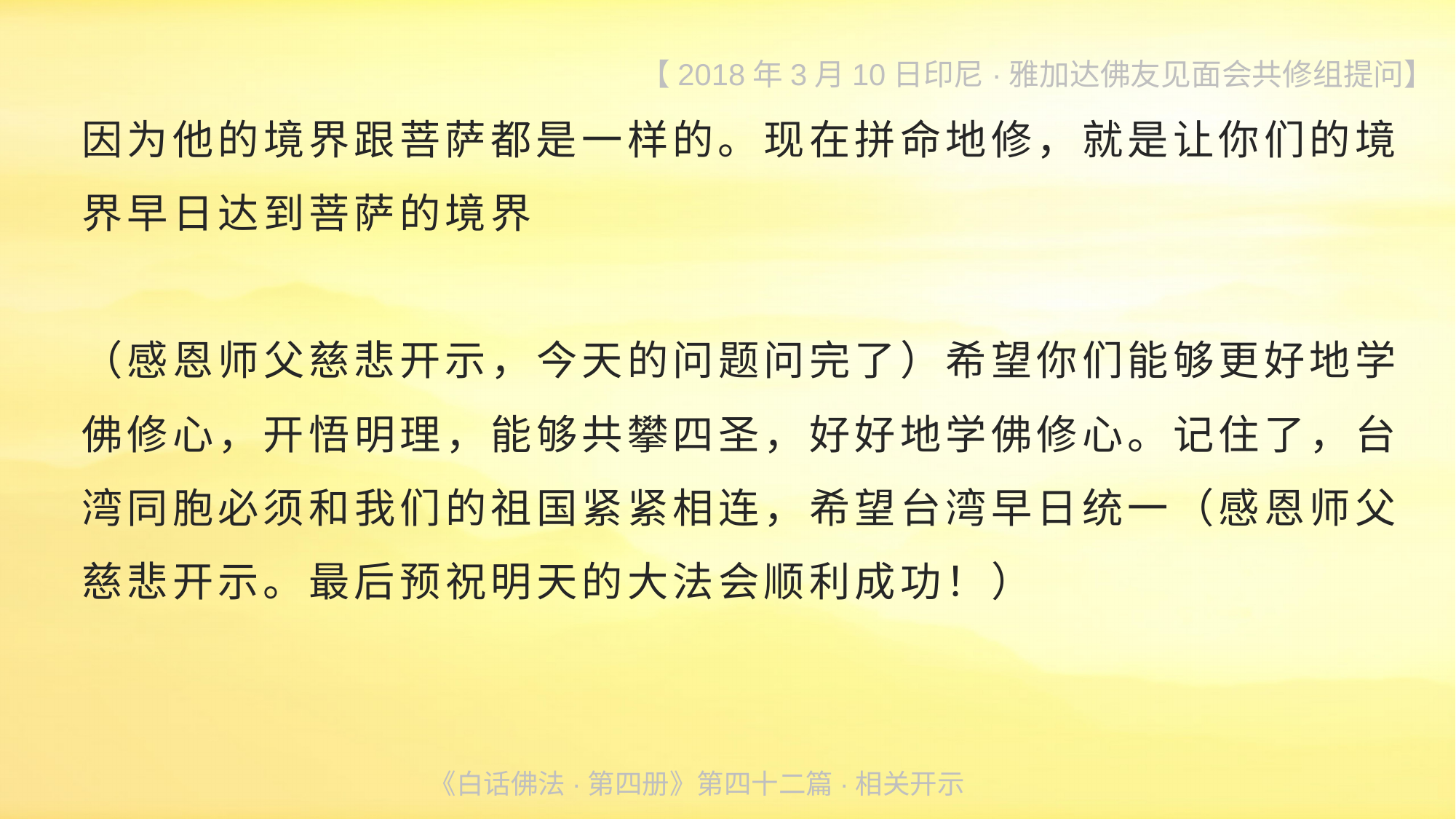

【2018年3月10日印尼·雅加达佛友见面会共修组提问】
因为他的境界跟菩萨都是一样的。现在拼命地修，就是让你们的境界早日达到菩萨的境界

（感恩师父慈悲开示，今天的问题问完了）希望你们能够更好地学佛修心，开悟明理，能够共攀四圣，好好地学佛修心。记住了，台湾同胞必须和我们的祖国紧紧相连，希望台湾早日统一（感恩师父慈悲开示。最后预祝明天的大法会顺利成功！）

《白话佛法·第四册》第四十二篇·相关开示